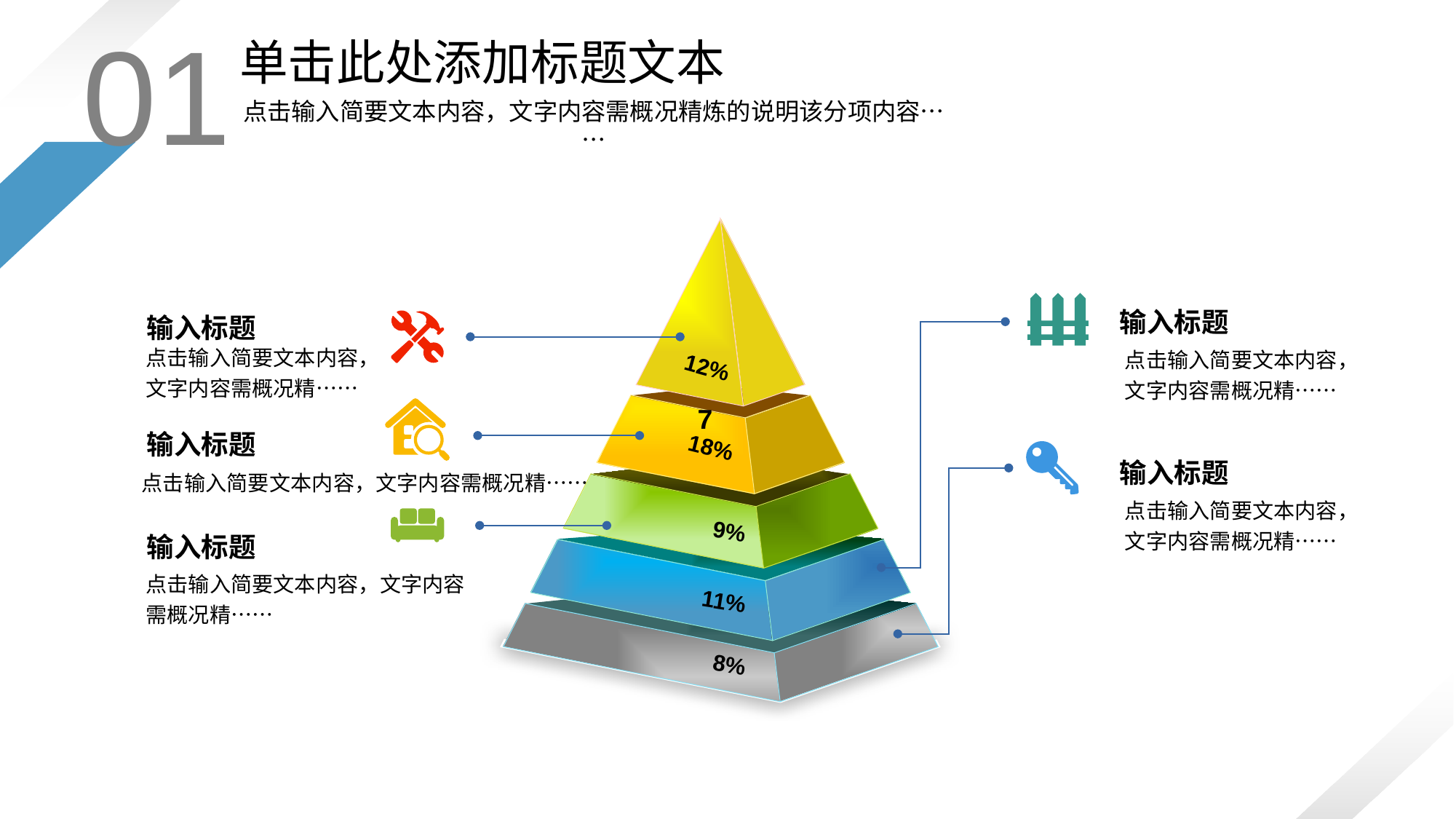

01
单击此处添加标题文本
点击输入简要文本内容，文字内容需概况精炼的说明该分项内容……

12%

输入标题
点击输入简要文本内容，文字内容需概况精……
输入标题
点击输入简要文本内容，文字内容需概况精……

18%
7

输入标题
点击输入简要文本内容，文字内容需概况精……

输入标题
点击输入简要文本内容，文字内容需概况精……

9%

输入标题
点击输入简要文本内容，文字内容需概况精……

11%

8%